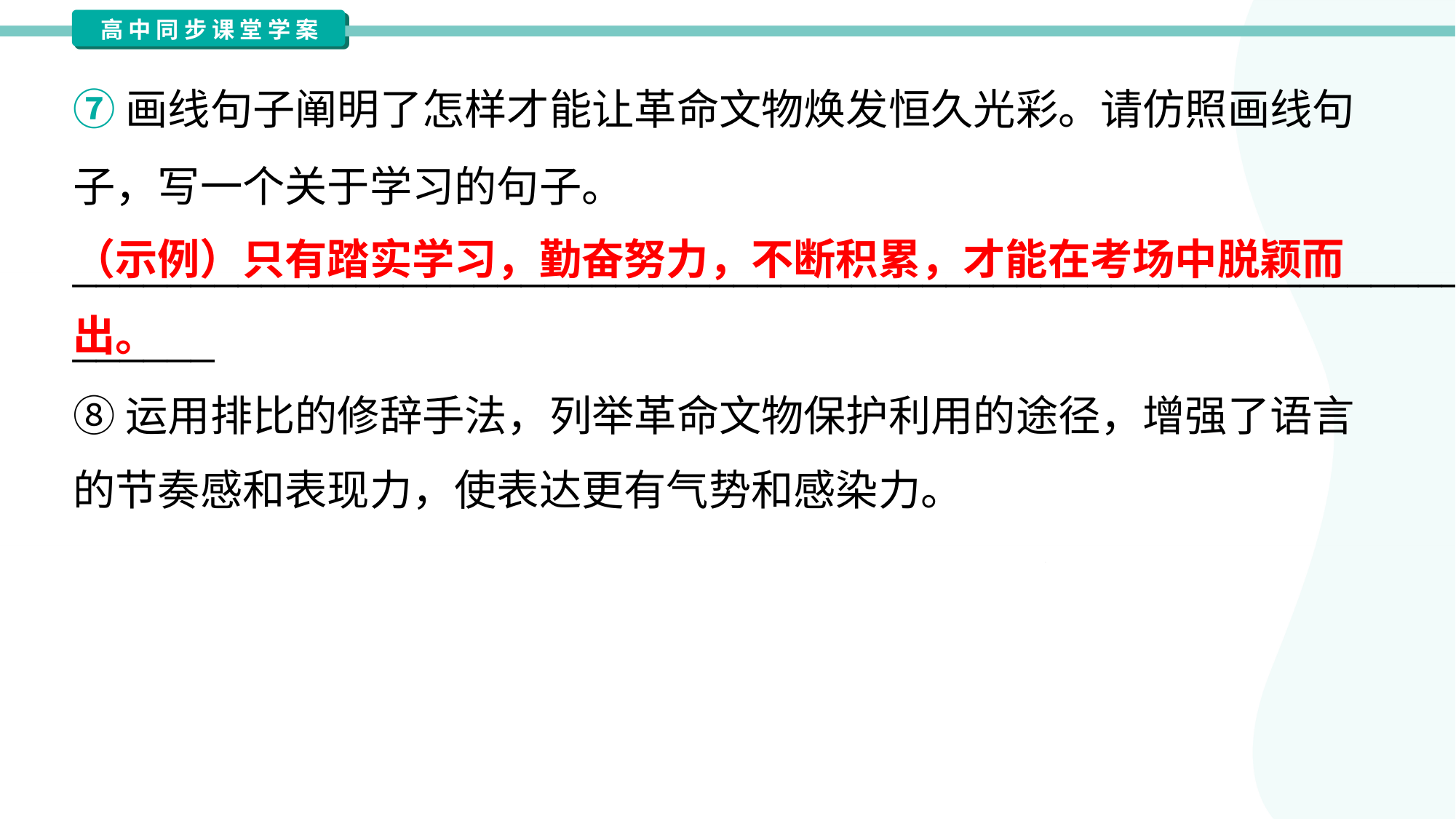

⑦画线句子阐明了怎样才能让革命文物焕发恒久光彩。请仿照画线句
子，写一个关于学习的句子。
_____________________________________________________________
______
（示例）只有踏实学习，勤奋努力，不断积累，才能在考场中脱颖而出。
⑧运用排比的修辞手法，列举革命文物保护利用的途径，增强了语言
的节奏感和表现力，使表达更有气势和感染力。#1.8